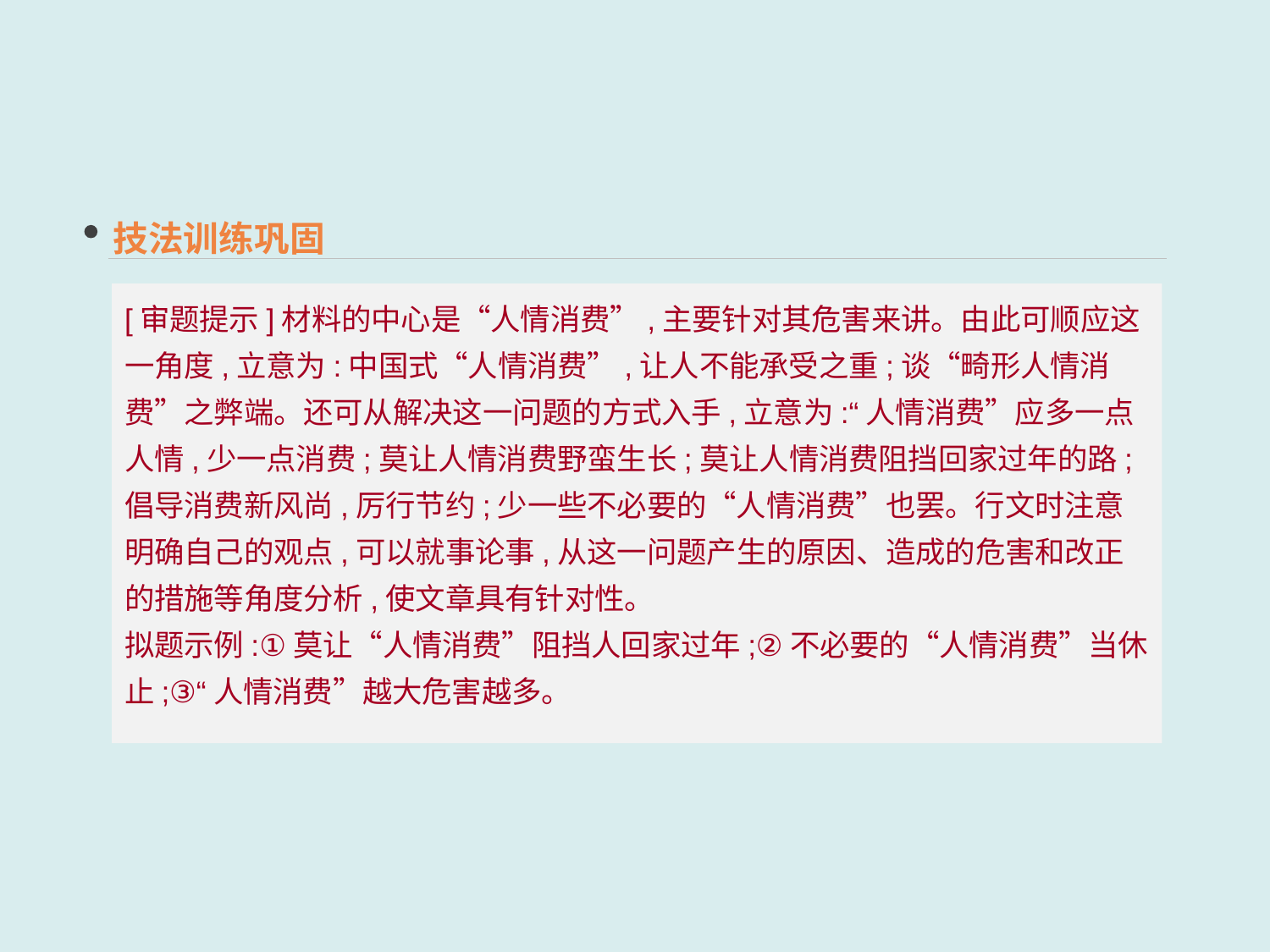

技法训练巩固

[审题提示]材料的中心是“人情消费”,主要针对其危害来讲。由此可顺应这一角度,立意为:中国式“人情消费”,让人不能承受之重;谈“畸形人情消费”之弊端。还可从解决这一问题的方式入手,立意为:“人情消费”应多一点人情,少一点消费;莫让人情消费野蛮生长;莫让人情消费阻挡回家过年的路;倡导消费新风尚,厉行节约;少一些不必要的“人情消费”也罢。行文时注意明确自己的观点,可以就事论事,从这一问题产生的原因、造成的危害和改正的措施等角度分析,使文章具有针对性。
拟题示例:①莫让“人情消费”阻挡人回家过年;②不必要的“人情消费”当休止;③“人情消费”越大危害越多。